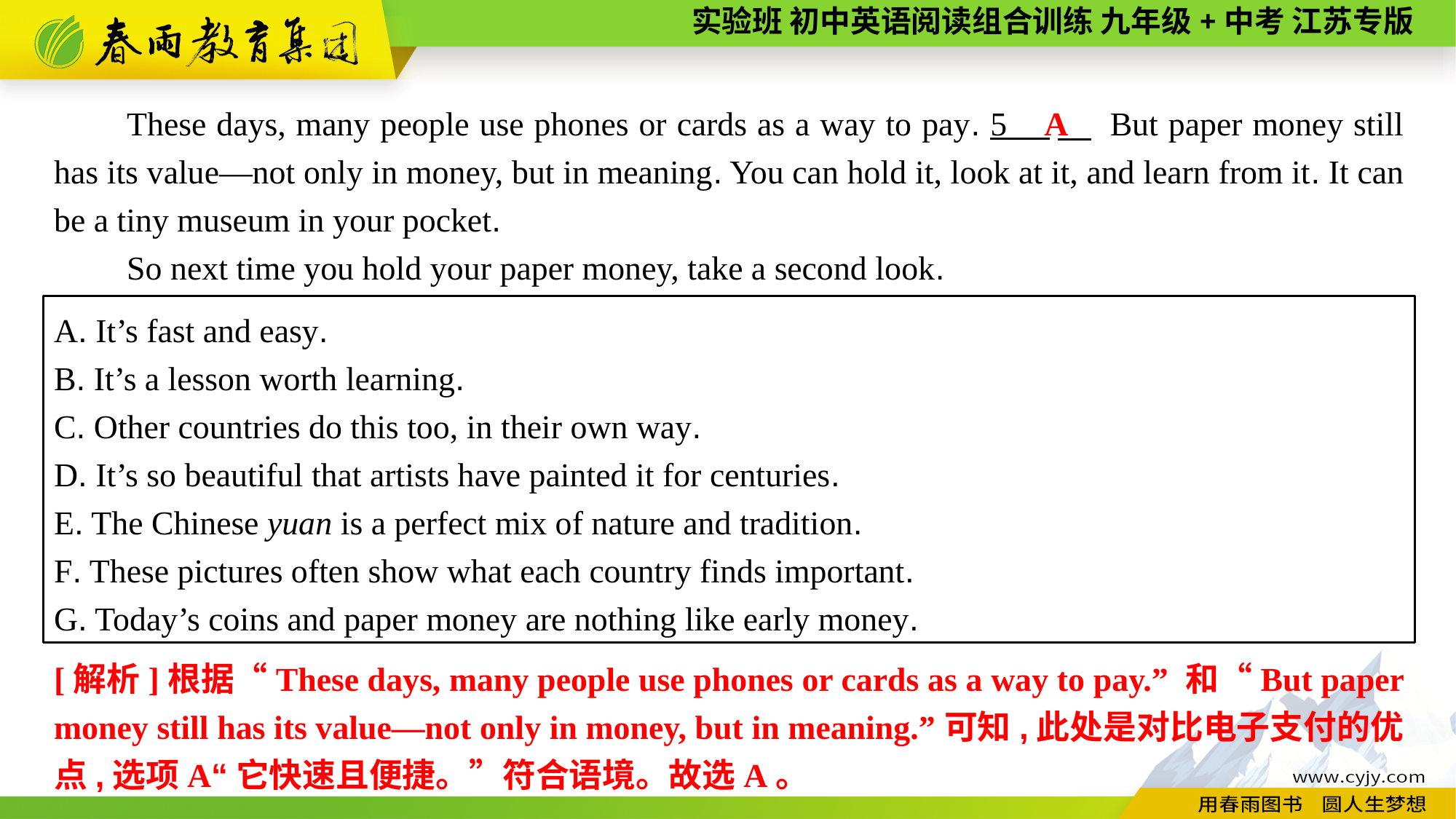

A
These days, many people use phones or cards as a way to pay. 5    　 But paper money still has its value—not only in money, but in meaning. You can hold it, look at it, and learn from it. It can be a tiny museum in your pocket.
So next time you hold your paper money, take a second look.
A. It’s fast and easy.
B. It’s a lesson worth learning.
C. Other countries do this too, in their own way.
D. It’s so beautiful that artists have painted it for centuries.
E. The Chinese yuan is a perfect mix of nature and tradition.
F. These pictures often show what each country finds important.
G. Today’s coins and paper money are nothing like early money.
[解析]根据“These days, many people use phones or cards as a way to pay.” 和“But paper money still has its value—not only in money, but in meaning.”可知,此处是对比电子支付的优点,选项A“它快速且便捷。”符合语境。故选A。